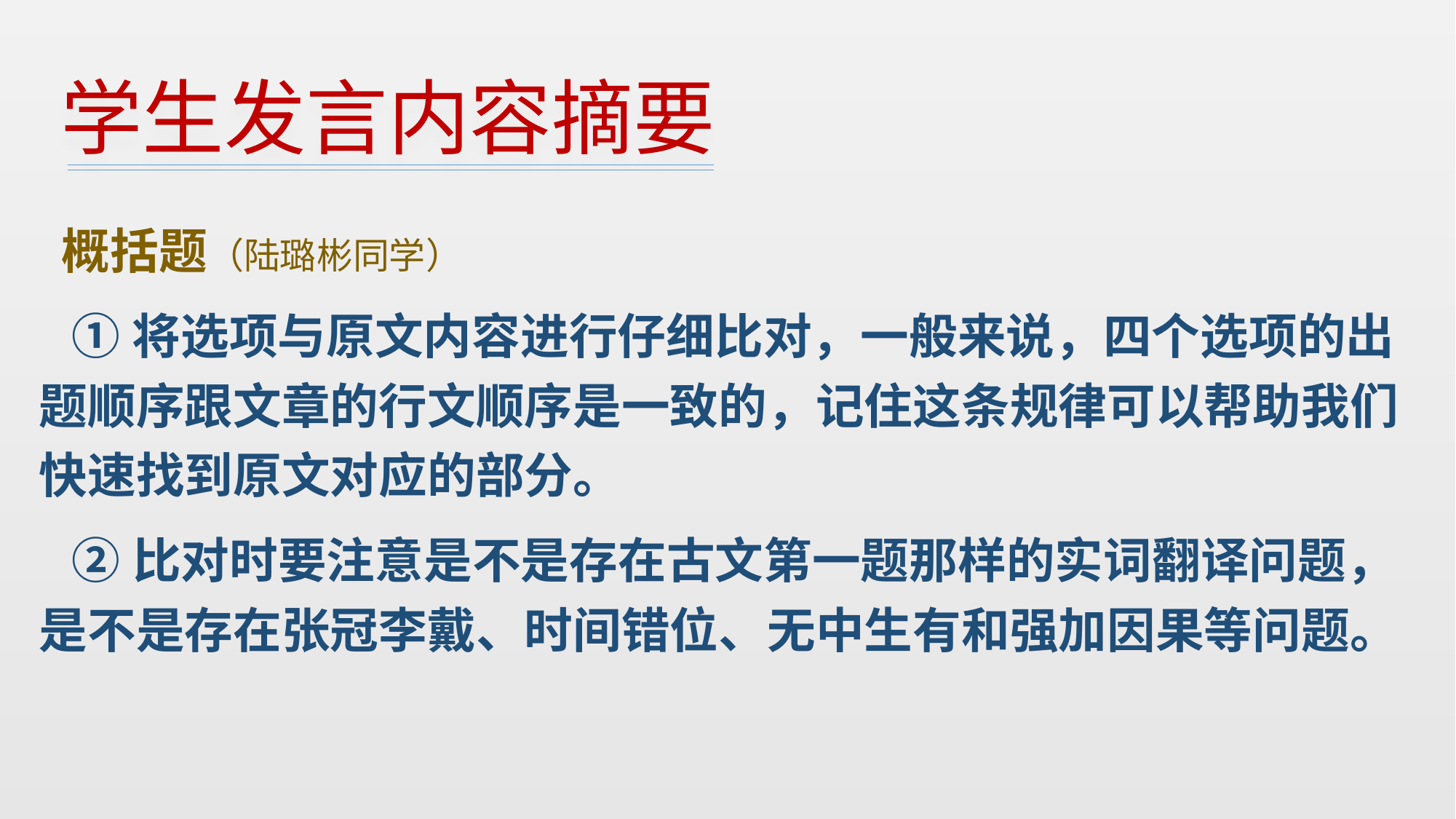

# 学生发言内容摘要
 概括题（陆璐彬同学）
   ①将选项与原文内容进行仔细比对，一般来说，四个选项的出题顺序跟文章的行文顺序是一致的，记住这条规律可以帮助我们快速找到原文对应的部分。
   ②比对时要注意是不是存在古文第一题那样的实词翻译问题，是不是存在张冠李戴、时间错位、无中生有和强加因果等问题。